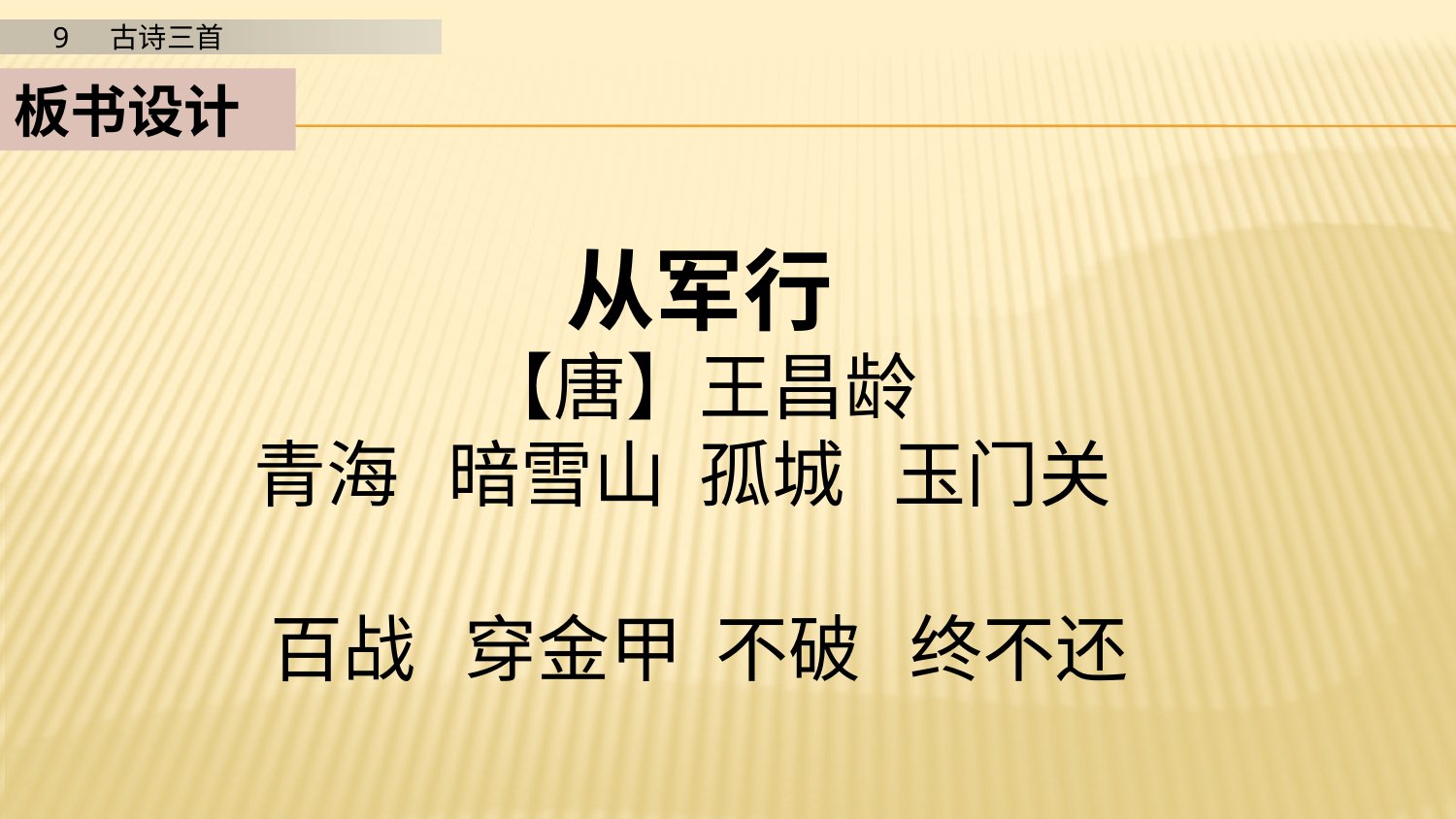

板书设计
从军行
【唐】王昌龄
青海   暗雪山  孤城   玉门关

百战   穿金甲  不破   终不还